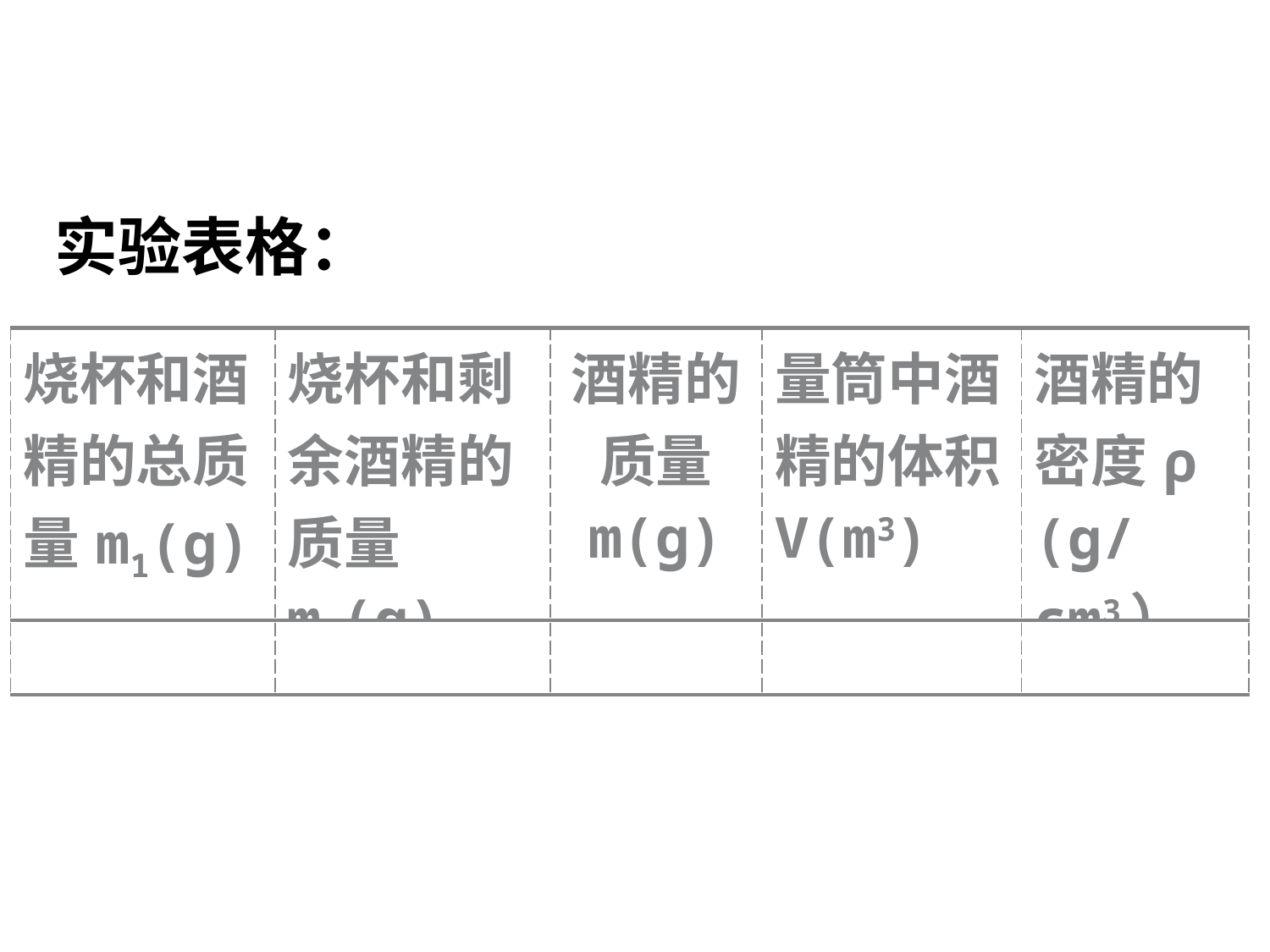

实验表格：
| 烧杯和酒精的总质量m1(g) | 烧杯和剩余酒精的质量m2(g) | 酒精的 质量 m(g) | 量筒中酒精的体积V(m3) | 酒精的 密度ρ (g/cm3） |
| --- | --- | --- | --- | --- |
|  |  |  |  |  |